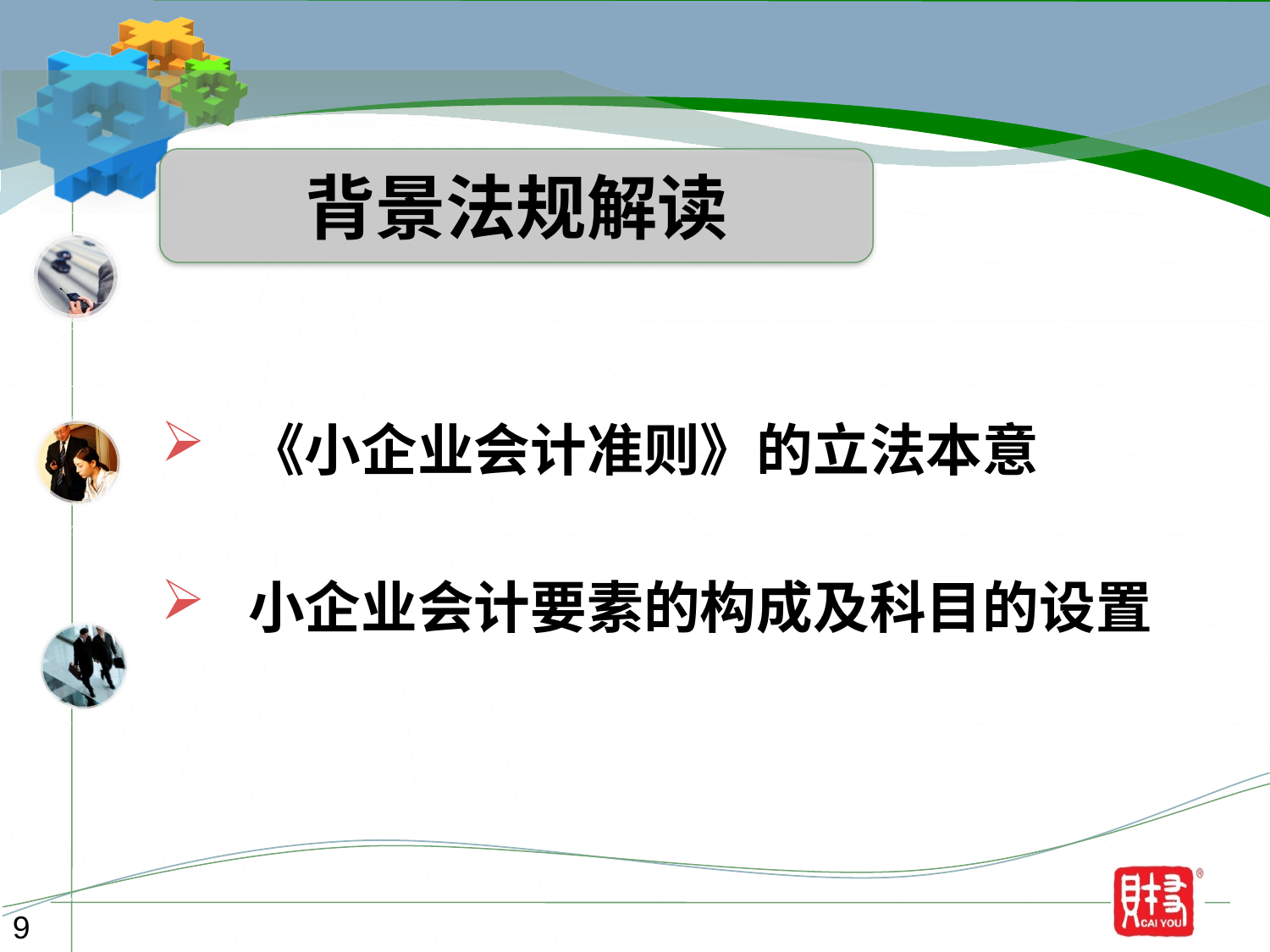

背景法规解读
  《小企业会计准则》的立法本意

  小企业会计要素的构成及科目的设置
9